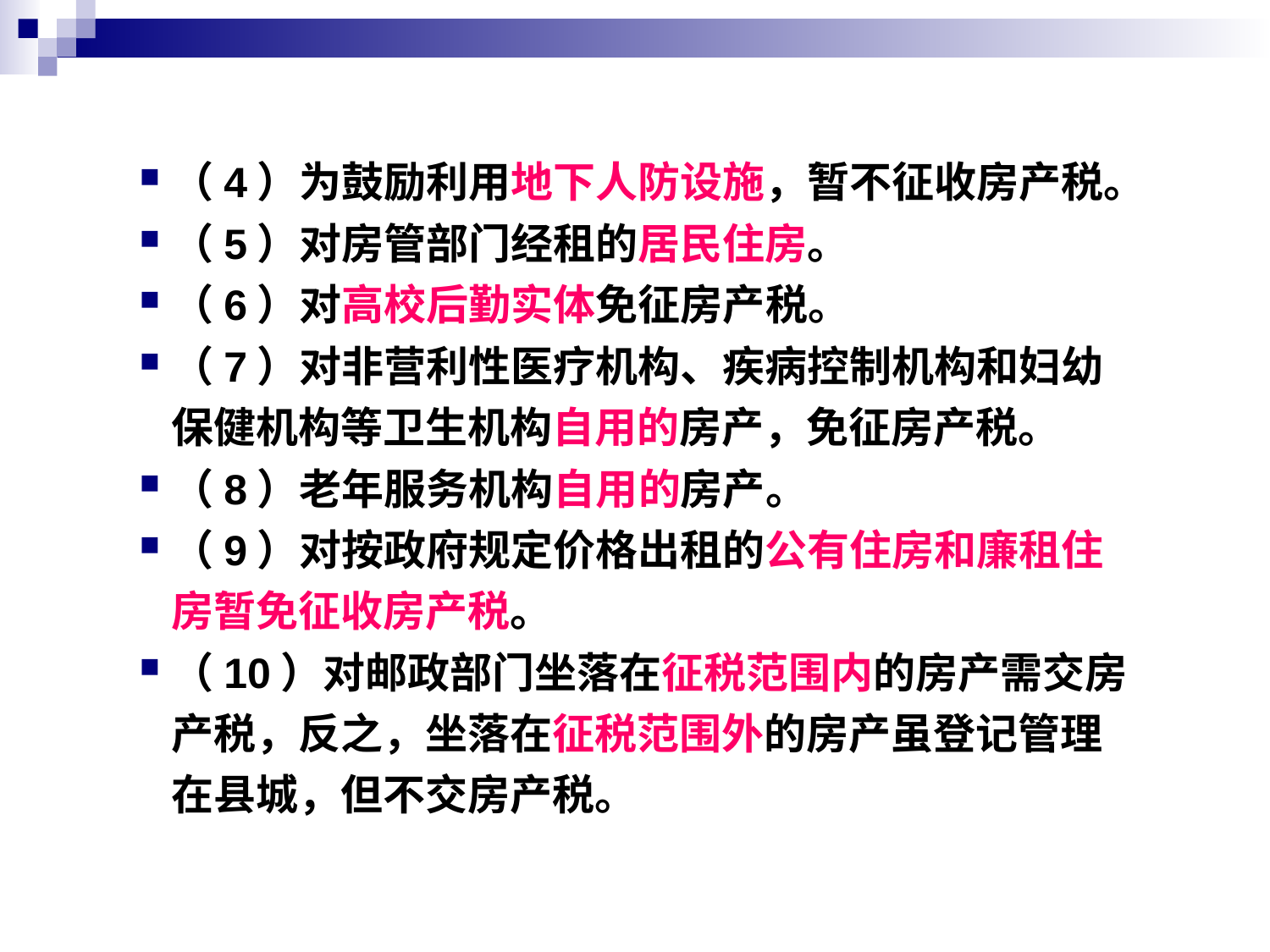

#
（4）为鼓励利用地下人防设施，暂不征收房产税。
（5）对房管部门经租的居民住房。
（6）对高校后勤实体免征房产税。
（7）对非营利性医疗机构、疾病控制机构和妇幼保健机构等卫生机构自用的房产，免征房产税。
（8）老年服务机构自用的房产。
（9）对按政府规定价格出租的公有住房和廉租住房暂免征收房产税。
（10）对邮政部门坐落在征税范围内的房产需交房产税，反之，坐落在征税范围外的房产虽登记管理在县城，但不交房产税。